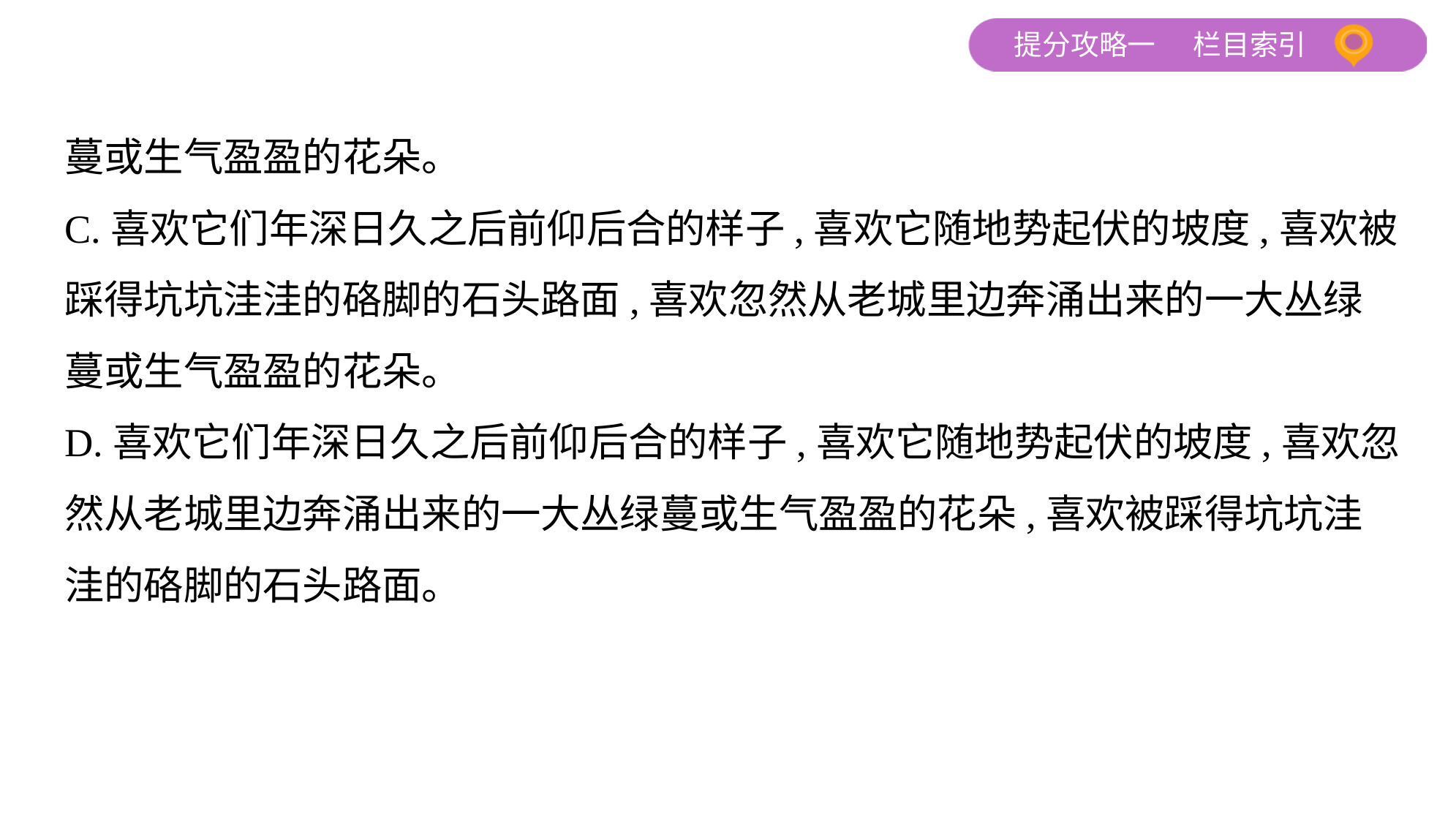

蔓或生气盈盈的花朵。
C.喜欢它们年深日久之后前仰后合的样子,喜欢它随地势起伏的坡度,喜欢被
踩得坑坑洼洼的硌脚的石头路面,喜欢忽然从老城里边奔涌出来的一大丛绿
蔓或生气盈盈的花朵。
D.喜欢它们年深日久之后前仰后合的样子,喜欢它随地势起伏的坡度,喜欢忽
然从老城里边奔涌出来的一大丛绿蔓或生气盈盈的花朵,喜欢被踩得坑坑洼
洼的硌脚的石头路面。